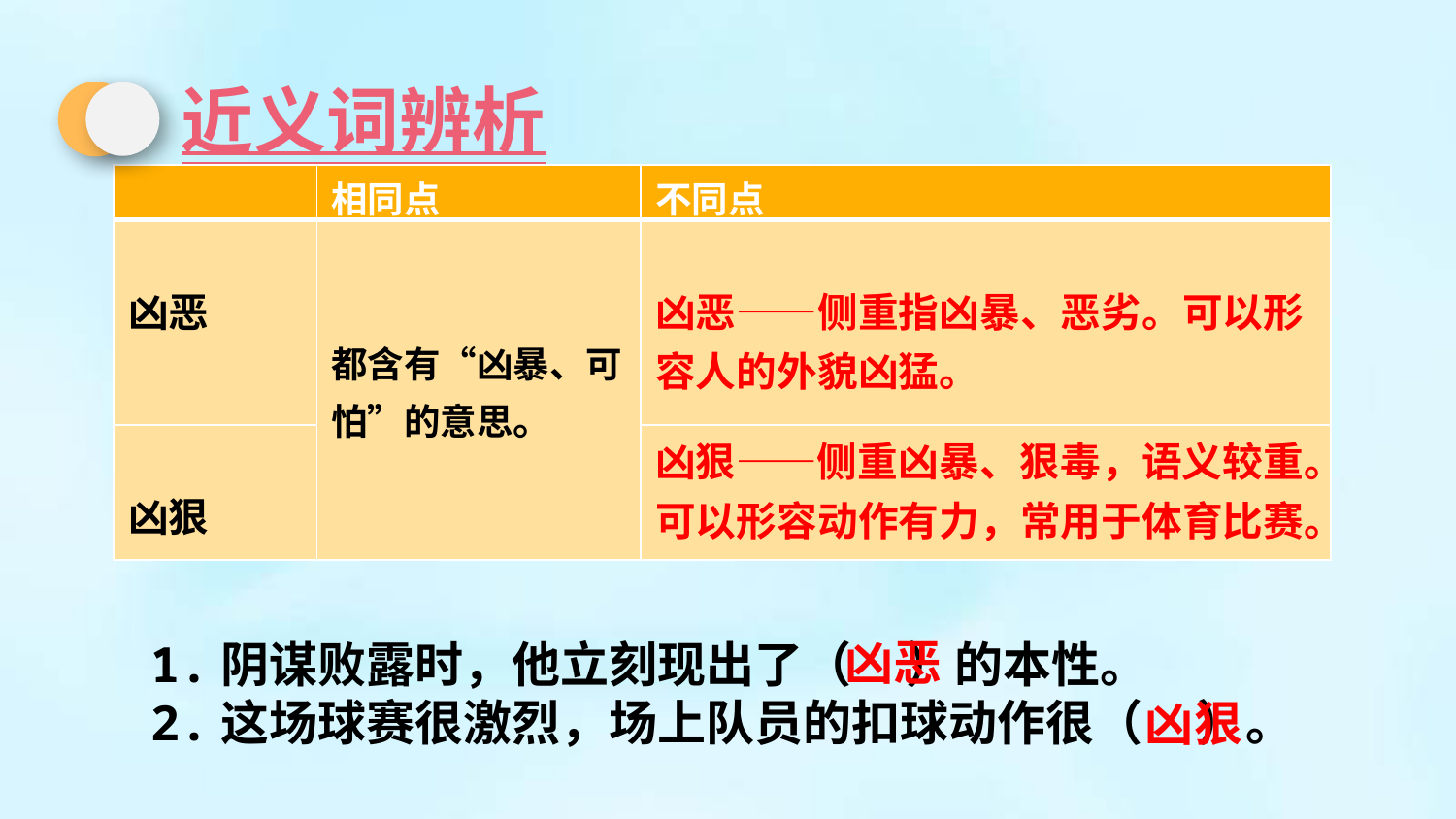

近义词辨析

|  | 相同点 | 不同点 |
| --- | --- | --- |
| 凶恶 | 都含有“凶暴、可怕”的意思。 | 凶恶——侧重指凶暴、恶劣。可以形容人的外貌凶猛。 |
| 凶狠 |  | 凶狠——侧重凶暴、狠毒，语义较重。可以形容动作有力，常用于体育比赛。 |

1.阴谋败露时，他立刻现出了（     ）的本性。
2.这场球赛很激烈，场上队员的扣球动作很（     ）。
凶恶

凶狠